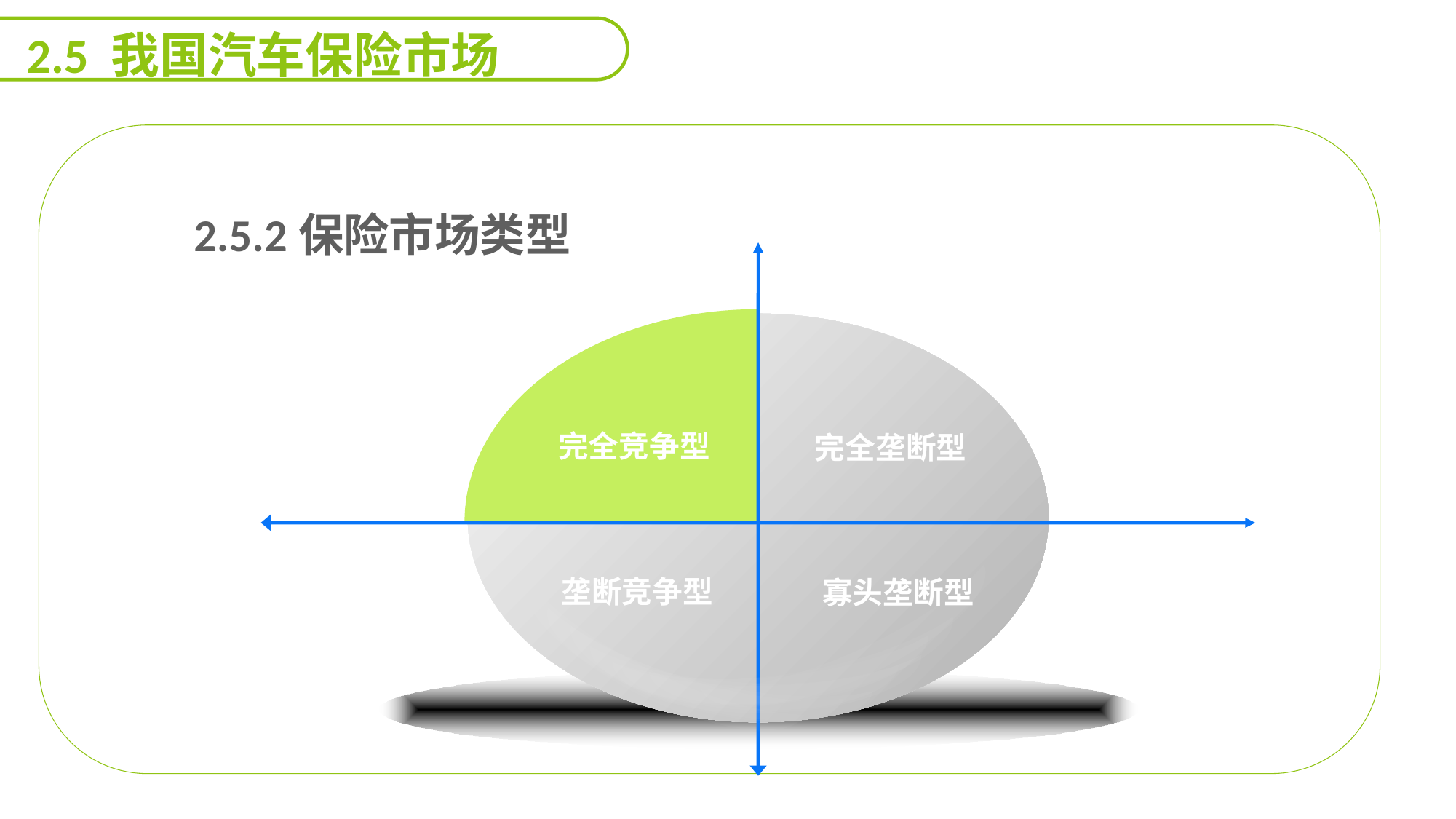

2.5 我国汽车保险市场

 2.5.2保险市场类型

能力
目标

完全竞争型

完全垄断型
垄断竞争型
寡头垄断型
延迟符